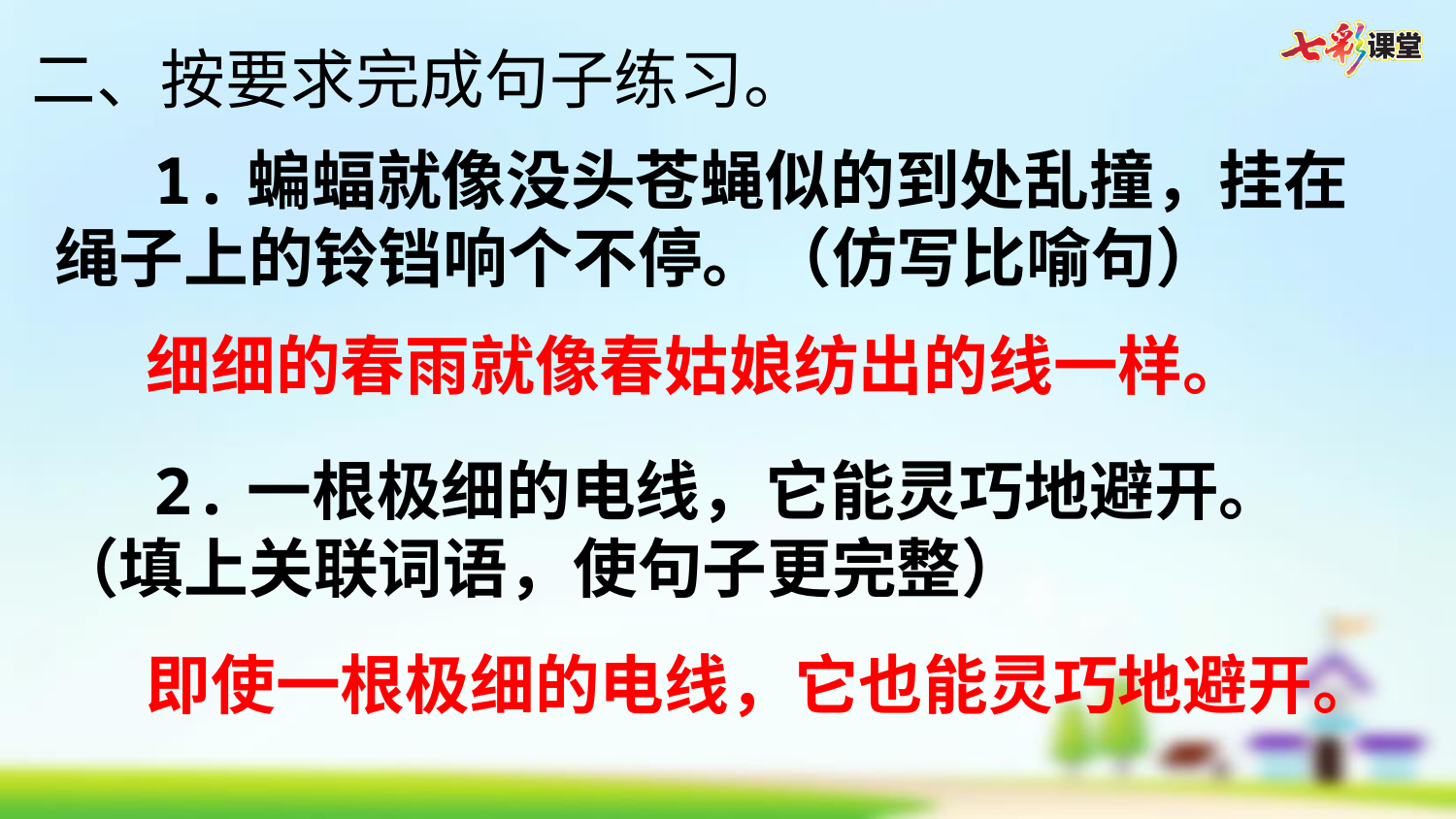

二、按要求完成句子练习。
1.蝙蝠就像没头苍蝇似的到处乱撞，挂在绳子上的铃铛响个不停。（仿写比喻句）

2.一根极细的电线，它能灵巧地避开。（填上关联词语，使句子更完整）

细细的春雨就像春姑娘纺出的线一样。
即使一根极细的电线，它也能灵巧地避开。